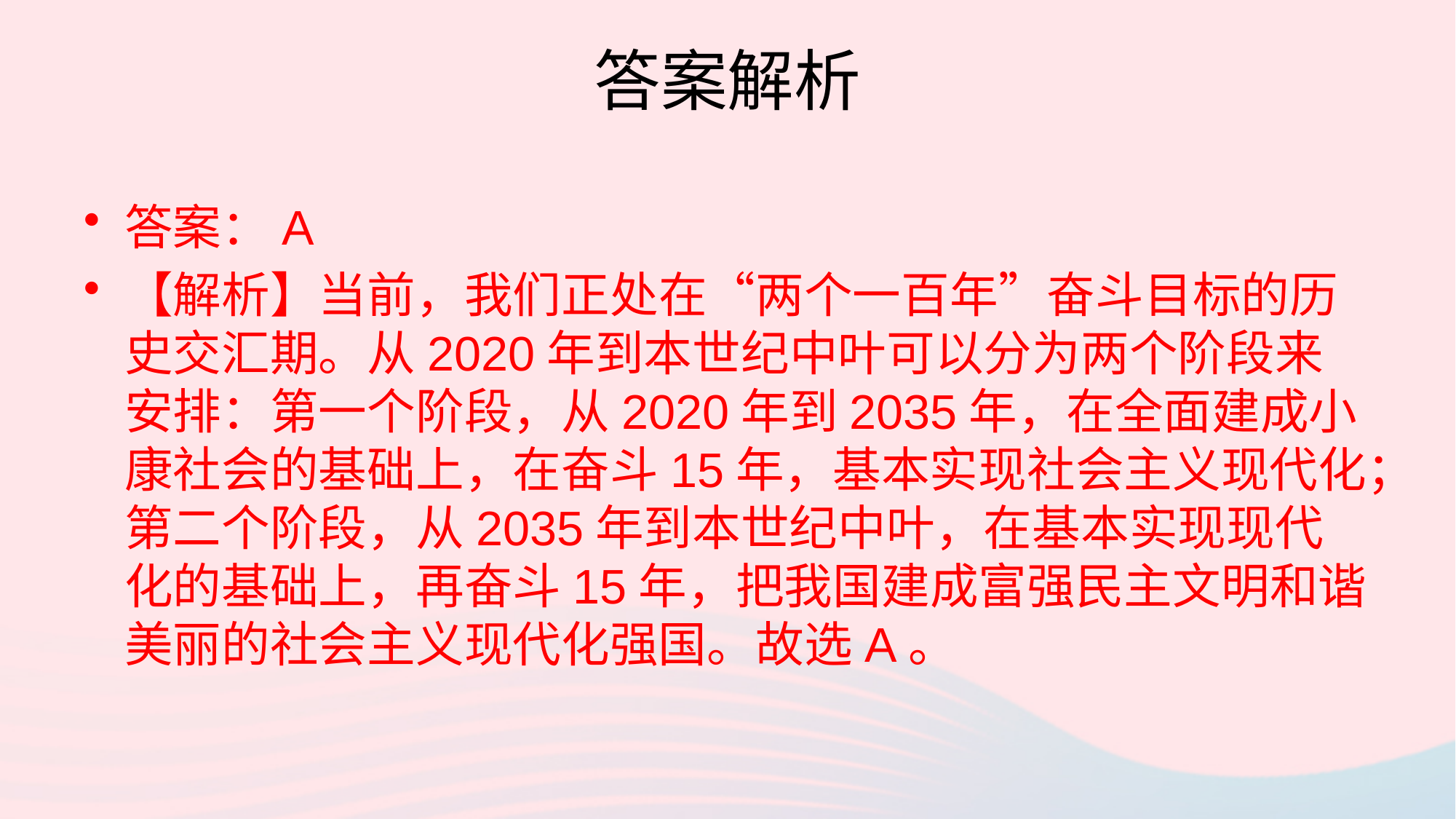

# 答案解析
答案：A
【解析】当前，我们正处在“两个一百年”奋斗目标的历史交汇期。从2020年到本世纪中叶可以分为两个阶段来安排：第一个阶段，从2020年到2035年，在全面建成小康社会的基础上，在奋斗15年，基本实现社会主义现代化；第二个阶段，从2035年到本世纪中叶，在基本实现现代化的基础上，再奋斗15年，把我国建成富强民主文明和谐美丽的社会主义现代化强国。故选A。